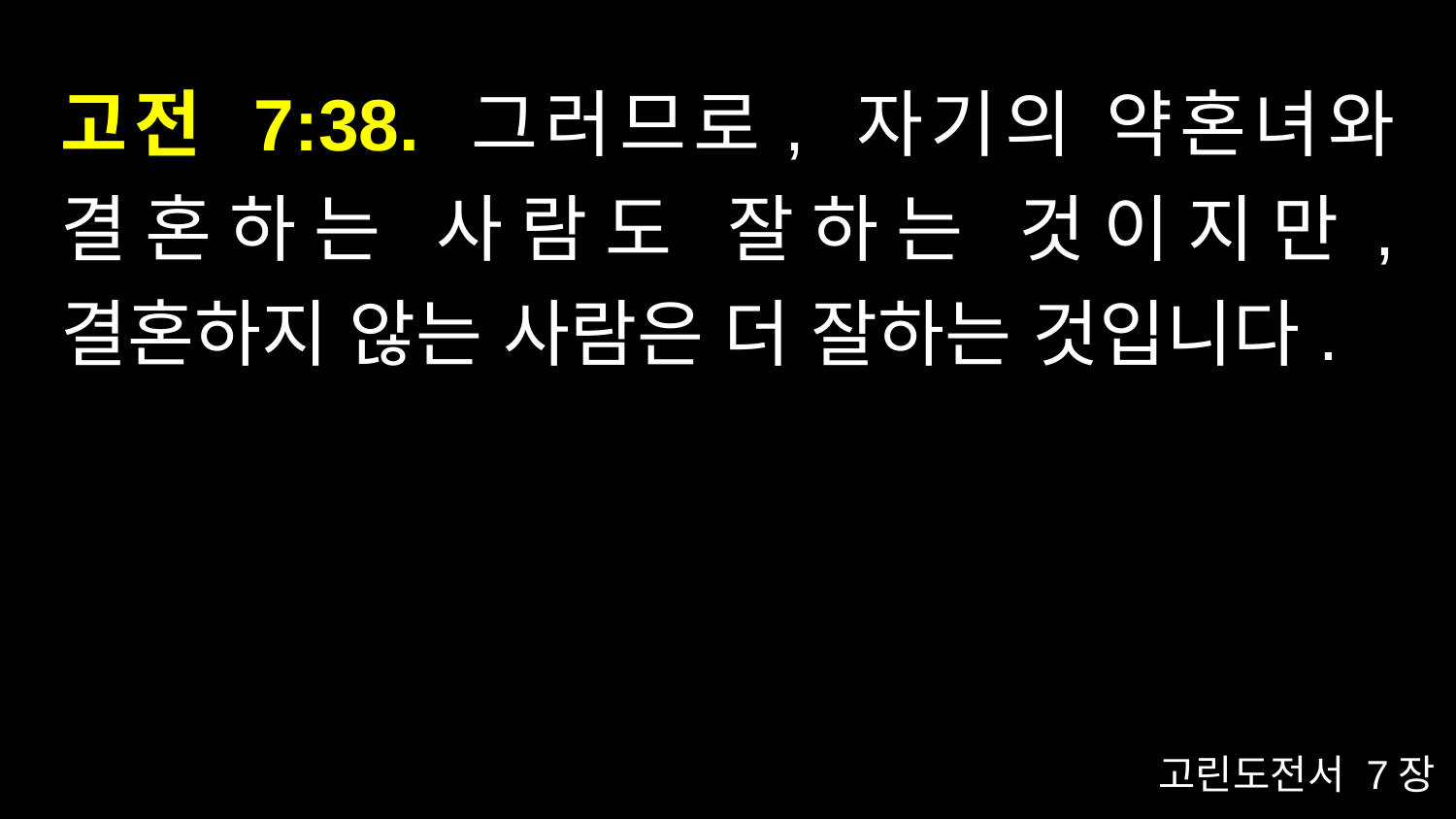

# 고전 7:38. 그러므로, 자기의 약혼녀와 결혼하는 사람도 잘하는 것이지만, 결혼하지 않는 사람은 더 잘하는 것입니다.
고린도전서 7장